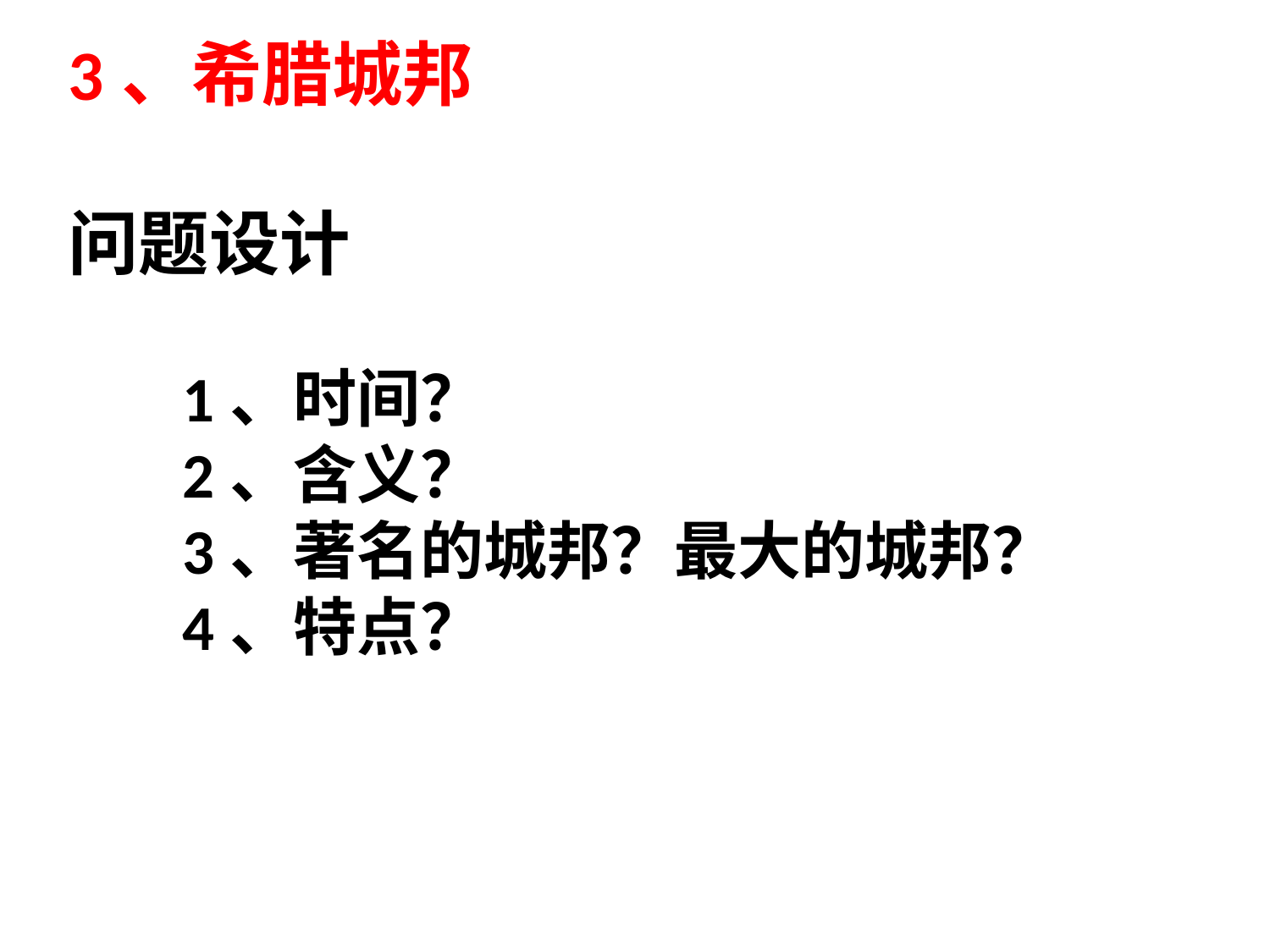

3、希腊城邦

问题设计
1、时间？
2、含义？
3、著名的城邦？最大的城邦？
4、特点？向？
3.古埃及人为什么赞美尼罗河？